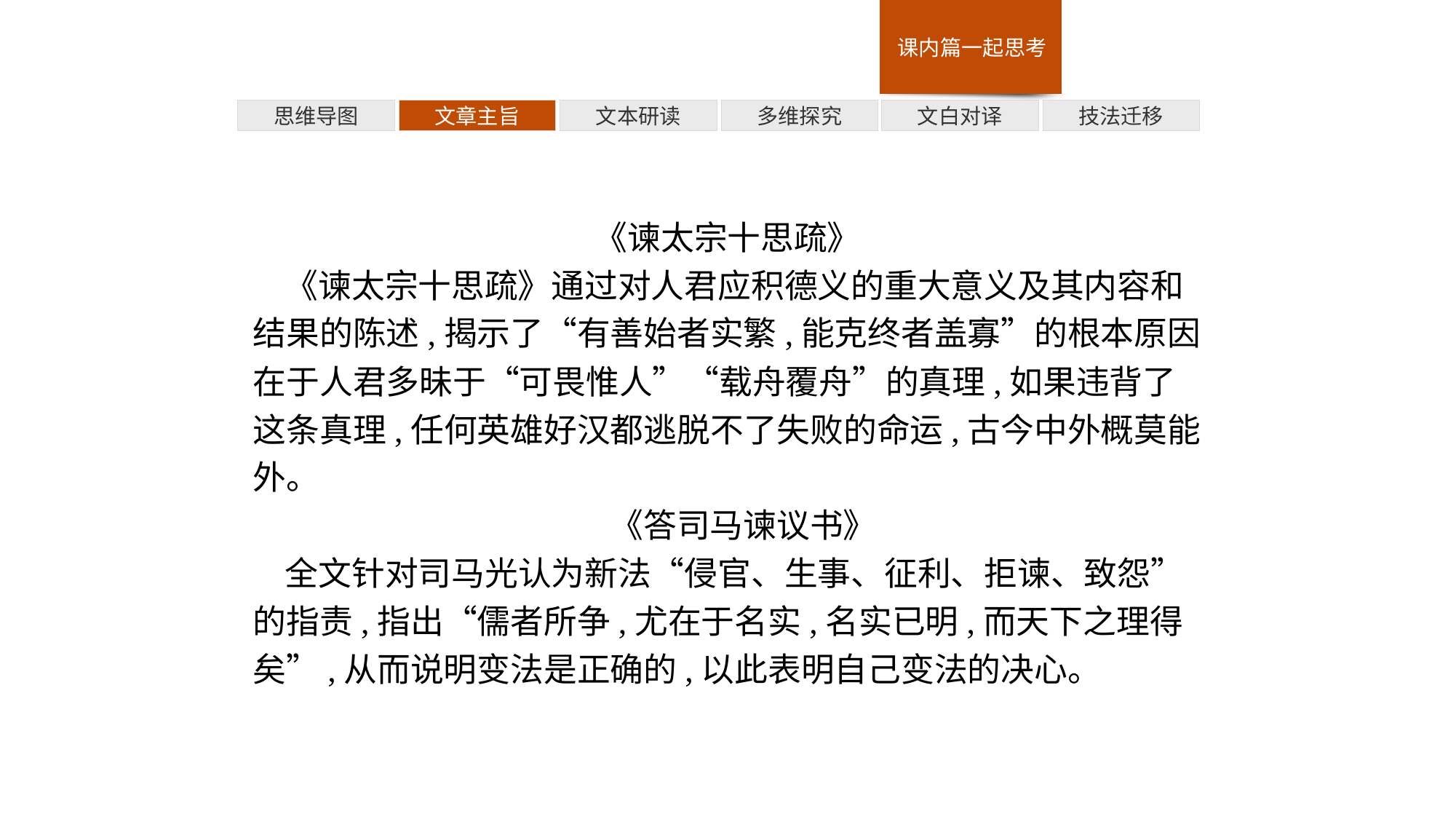

多维探究
技法迁移
思维导图
文章主旨
文本研读
文白对译
《谏太宗十思疏》
《谏太宗十思疏》通过对人君应积德义的重大意义及其内容和结果的陈述,揭示了“有善始者实繁,能克终者盖寡”的根本原因在于人君多昧于“可畏惟人”“载舟覆舟”的真理,如果违背了这条真理,任何英雄好汉都逃脱不了失败的命运,古今中外概莫能外。
《答司马谏议书》
全文针对司马光认为新法“侵官、生事、征利、拒谏、致怨”的指责,指出“儒者所争,尤在于名实,名实已明,而天下之理得矣”,从而说明变法是正确的,以此表明自己变法的决心。